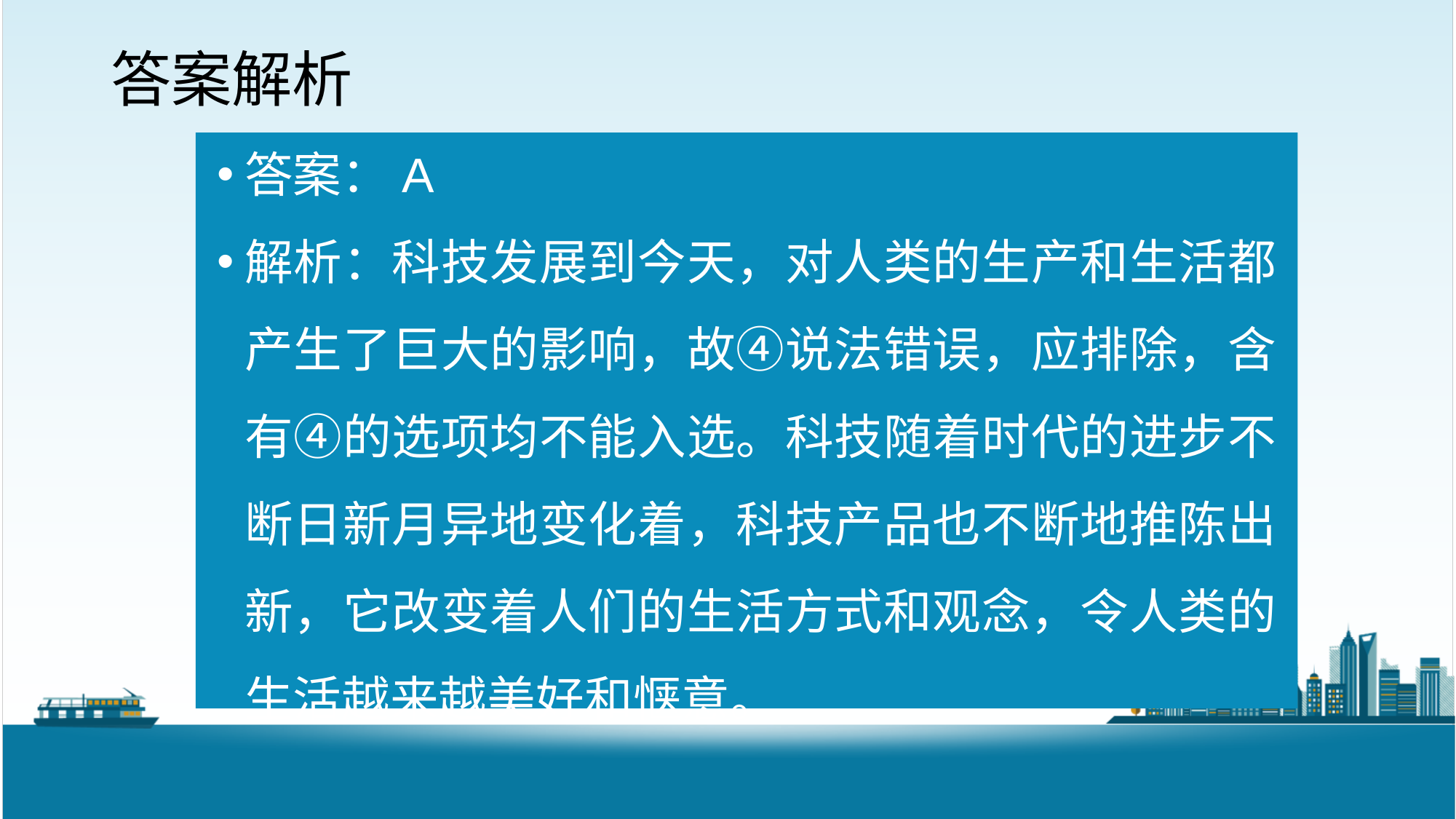

答案解析
答案：A
解析：科技发展到今天，对人类的生产和生活都产生了巨大的影响，故④说法错误，应排除，含有④的选项均不能入选。科技随着时代的进步不断日新月异地变化着，科技产品也不断地推陈出新，它改变着人们的生活方式和观念，令人类的生活越来越美好和惬意。